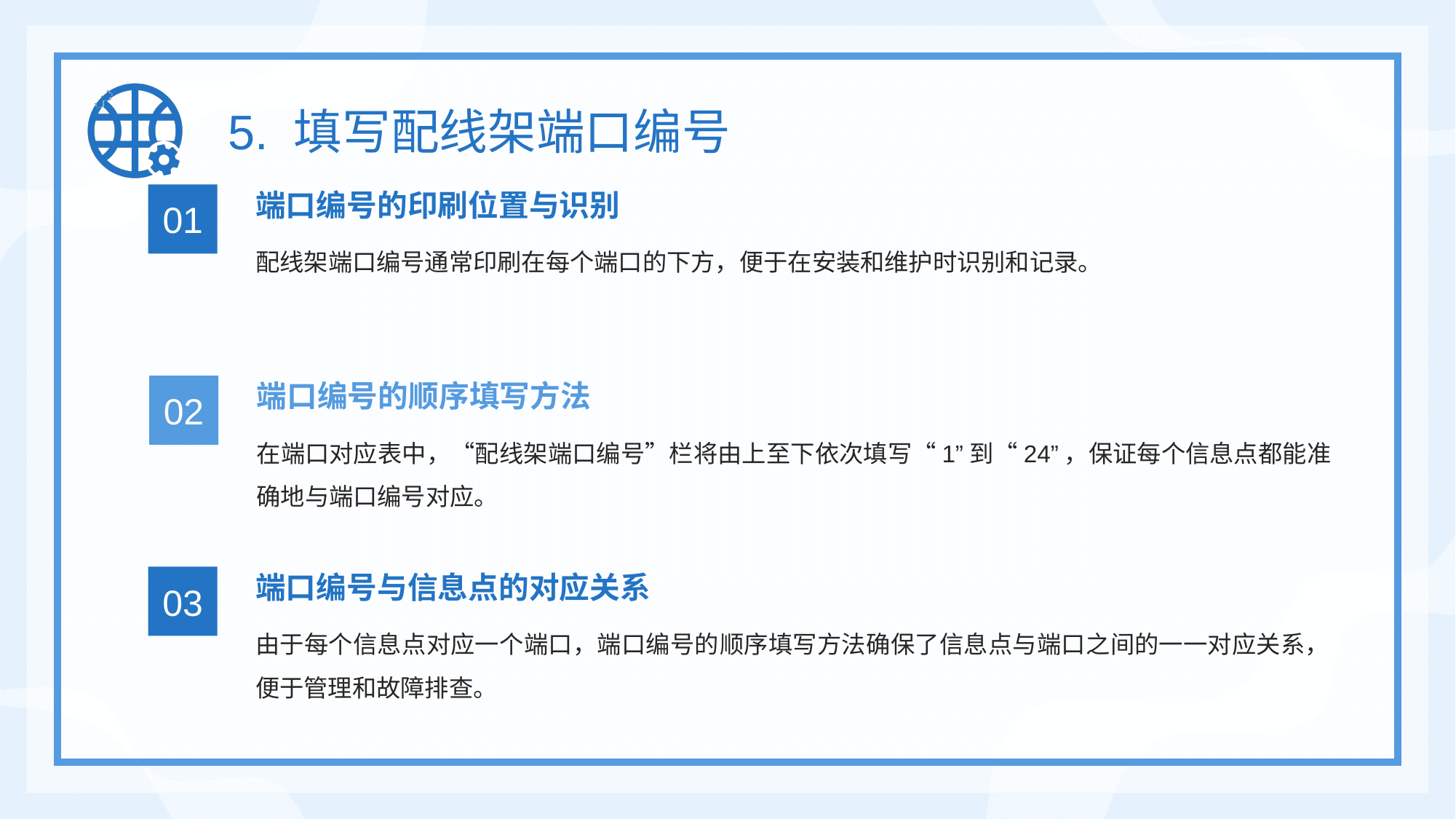

5. 填写配线架端口编号
端口编号的印刷位置与识别
01
配线架端口编号通常印刷在每个端口的下方，便于在安装和维护时识别和记录。
端口编号的顺序填写方法
02
在端口对应表中，“配线架端口编号”栏将由上至下依次填写“1”到“24”，保证每个信息点都能准确地与端口编号对应。
端口编号与信息点的对应关系
03
由于每个信息点对应一个端口，端口编号的顺序填写方法确保了信息点与端口之间的一一对应关系，便于管理和故障排查。